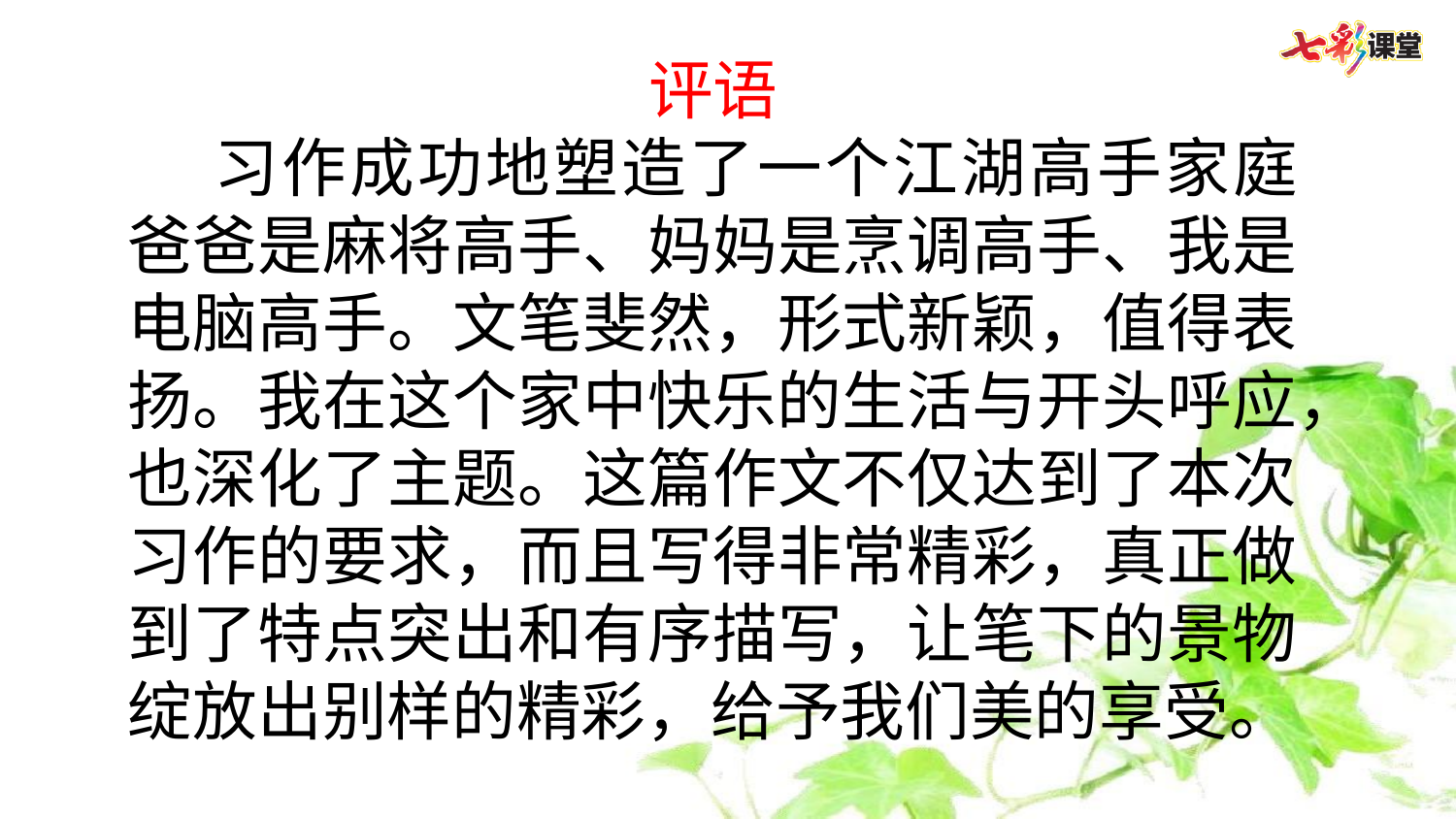

评语
　 习作成功地塑造了一个江湖高手家庭爸爸是麻将高手、妈妈是烹调高手、我是电脑高手。文笔斐然，形式新颖，值得表扬。我在这个家中快乐的生活与开头呼应，也深化了主题。这篇作文不仅达到了本次习作的要求，而且写得非常精彩，真正做到了特点突出和有序描写，让笔下的景物绽放出别样的精彩，给予我们美的享受。